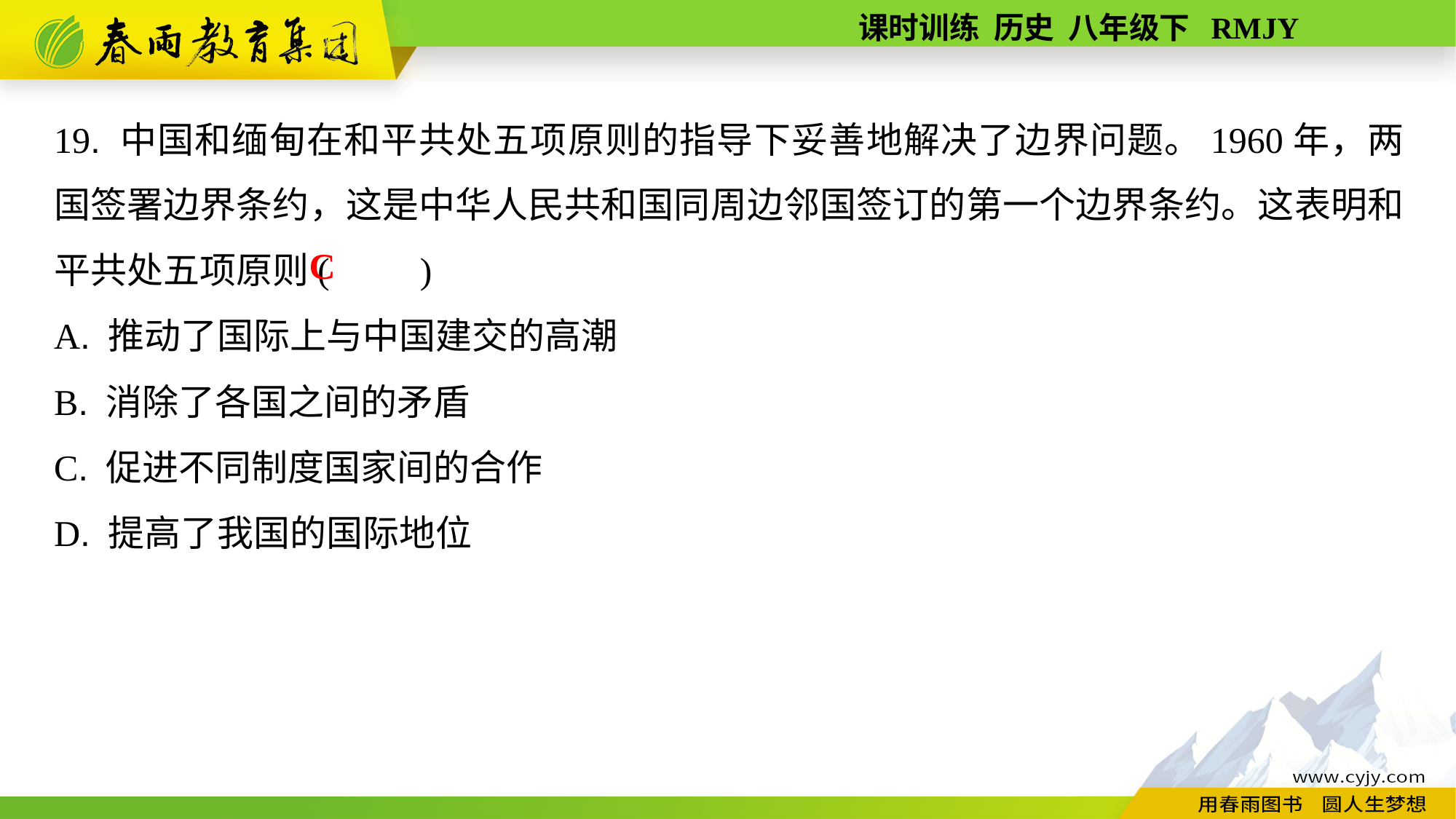

19. 中国和缅甸在和平共处五项原则的指导下妥善地解决了边界问题。1960年，两国签署边界条约，这是中华人民共和国同周边邻国签订的第一个边界条约。这表明和平共处五项原则(　　)
A. 推动了国际上与中国建交的高潮
B. 消除了各国之间的矛盾
C. 促进不同制度国家间的合作
D. 提高了我国的国际地位
C